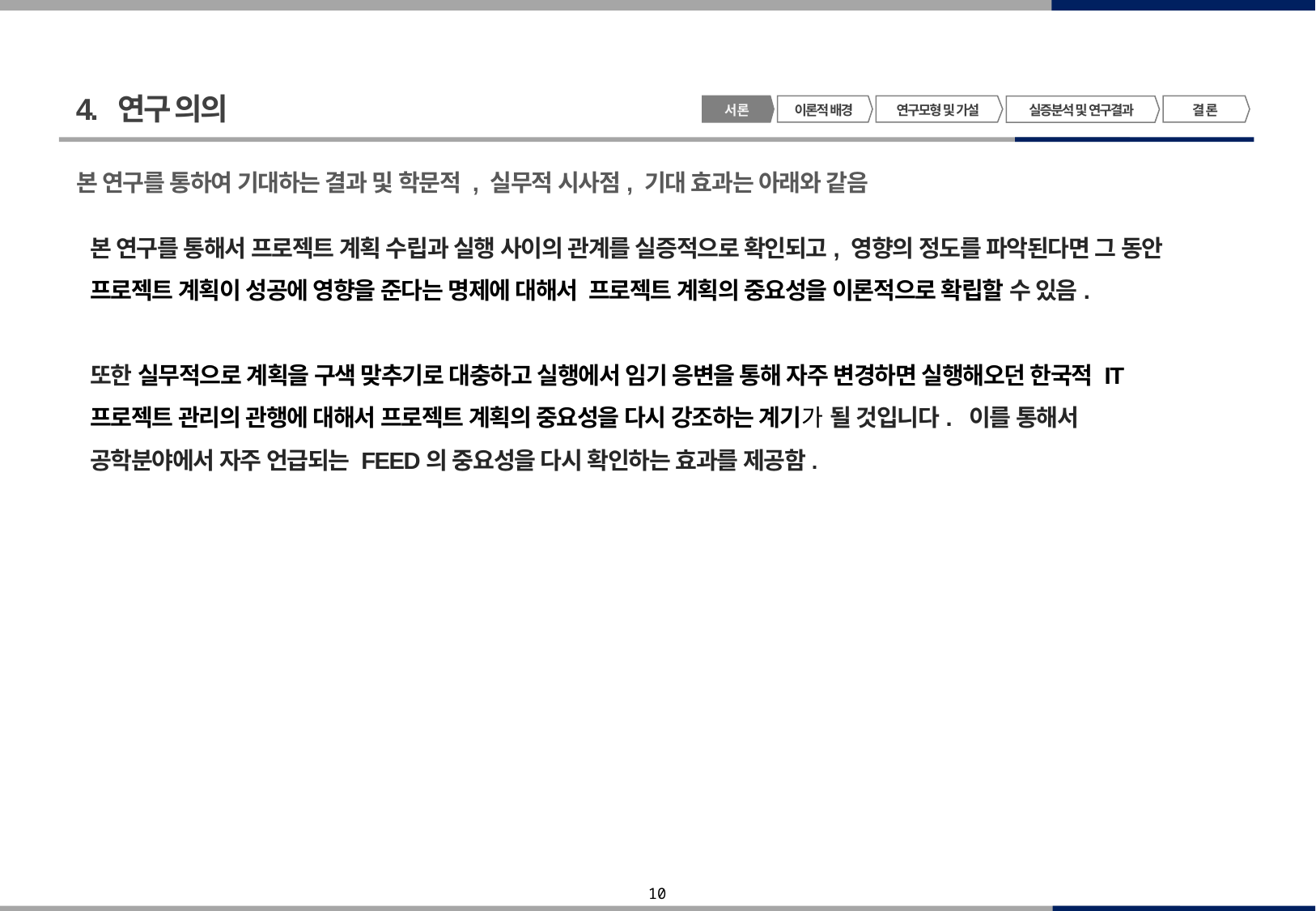

4.  연구 의의
서  론
이론적 배경
연구모형 및 가설
결 론
실증분석 및 연구결과
본 연구를 통하여 기대하는 결과 및 학문적 , 실무적 시사점, 기대 효과는 아래와 같음
본 연구를 통해서 프로젝트 계획 수립과 실행 사이의 관계를 실증적으로 확인되고, 영향의 정도를 파악된다면 그 동안 프로젝트 계획이 성공에 영향을 준다는 명제에 대해서  프로젝트 계획의 중요성을 이론적으로 확립할 수 있음.

또한 실무적으로 계획을 구색 맞추기로 대충하고 실행에서 임기 응변을 통해 자주 변경하면 실행해오던 한국적 IT 프로젝트 관리의 관행에 대해서 프로젝트 계획의 중요성을 다시 강조하는 계기가 될 것입니다.  이를 통해서 공학분야에서 자주 언급되는 FEED의 중요성을 다시 확인하는 효과를 제공함.